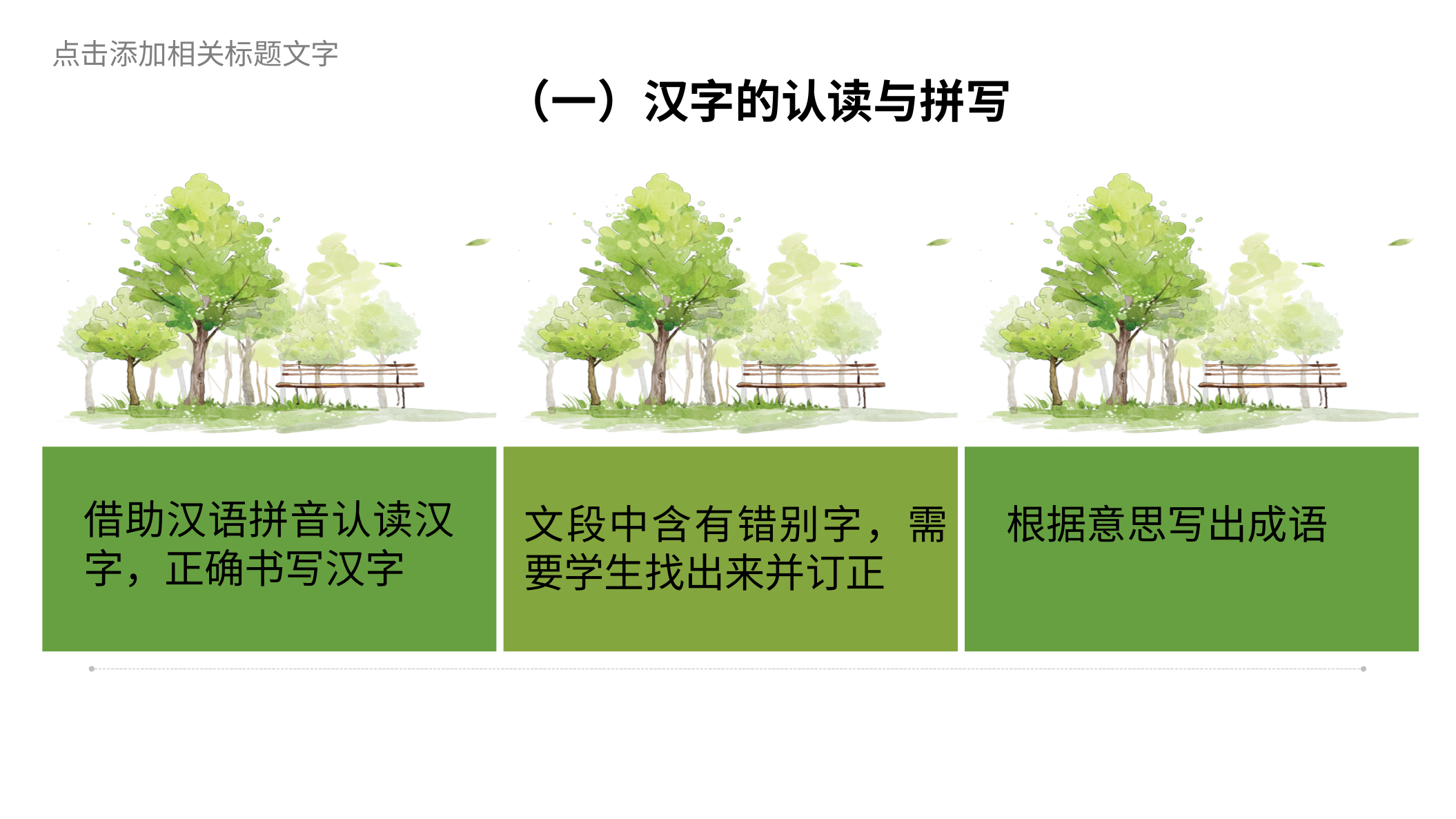

（一）汉字的认读与拼写

借助汉语拼音认读汉字，正确书写汉字
文段中含有错别字，需要学生找出来并订正
根据意思写出成语